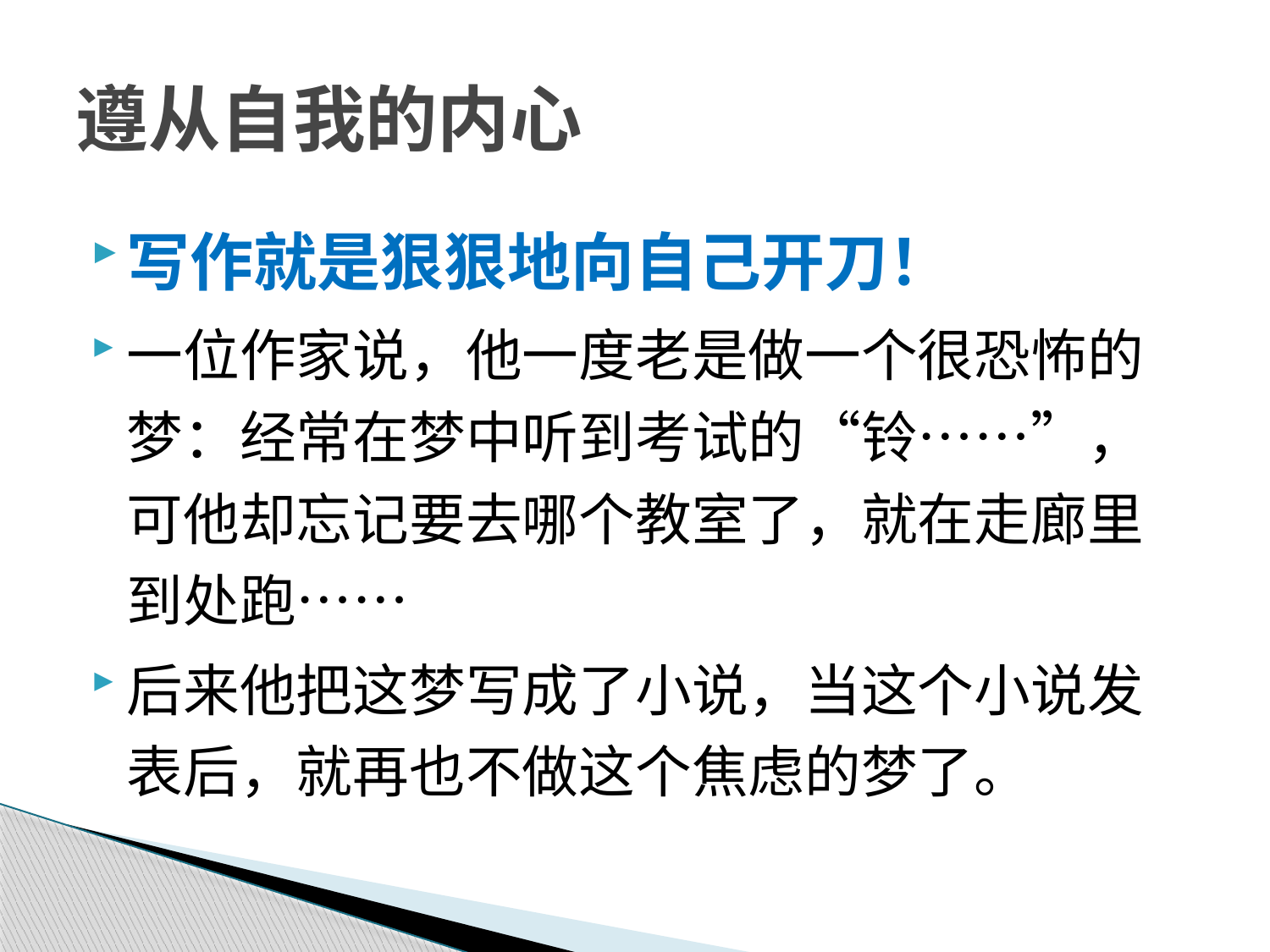

# 遵从自我的内心
写作就是狠狠地向自己开刀！
一位作家说，他一度老是做一个很恐怖的梦：经常在梦中听到考试的“铃……”，可他却忘记要去哪个教室了，就在走廊里到处跑……
后来他把这梦写成了小说，当这个小说发表后，就再也不做这个焦虑的梦了。